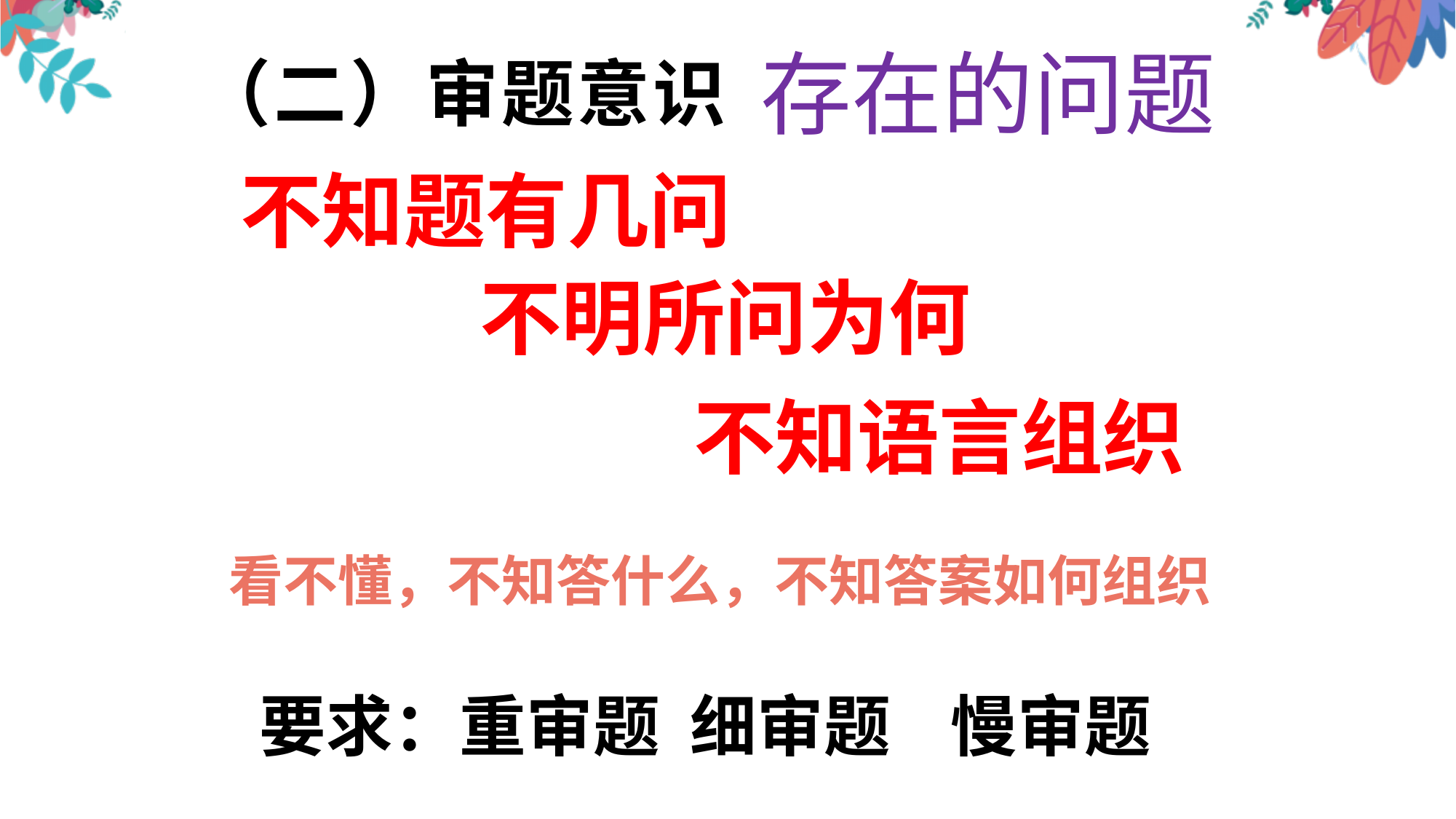

存在的问题
# （二）审题意识
不知题有几问
不明所问为何

不知语言组织

看不懂，不知答什么，不知答案如何组织
要求：重审题  细审题    慢审题